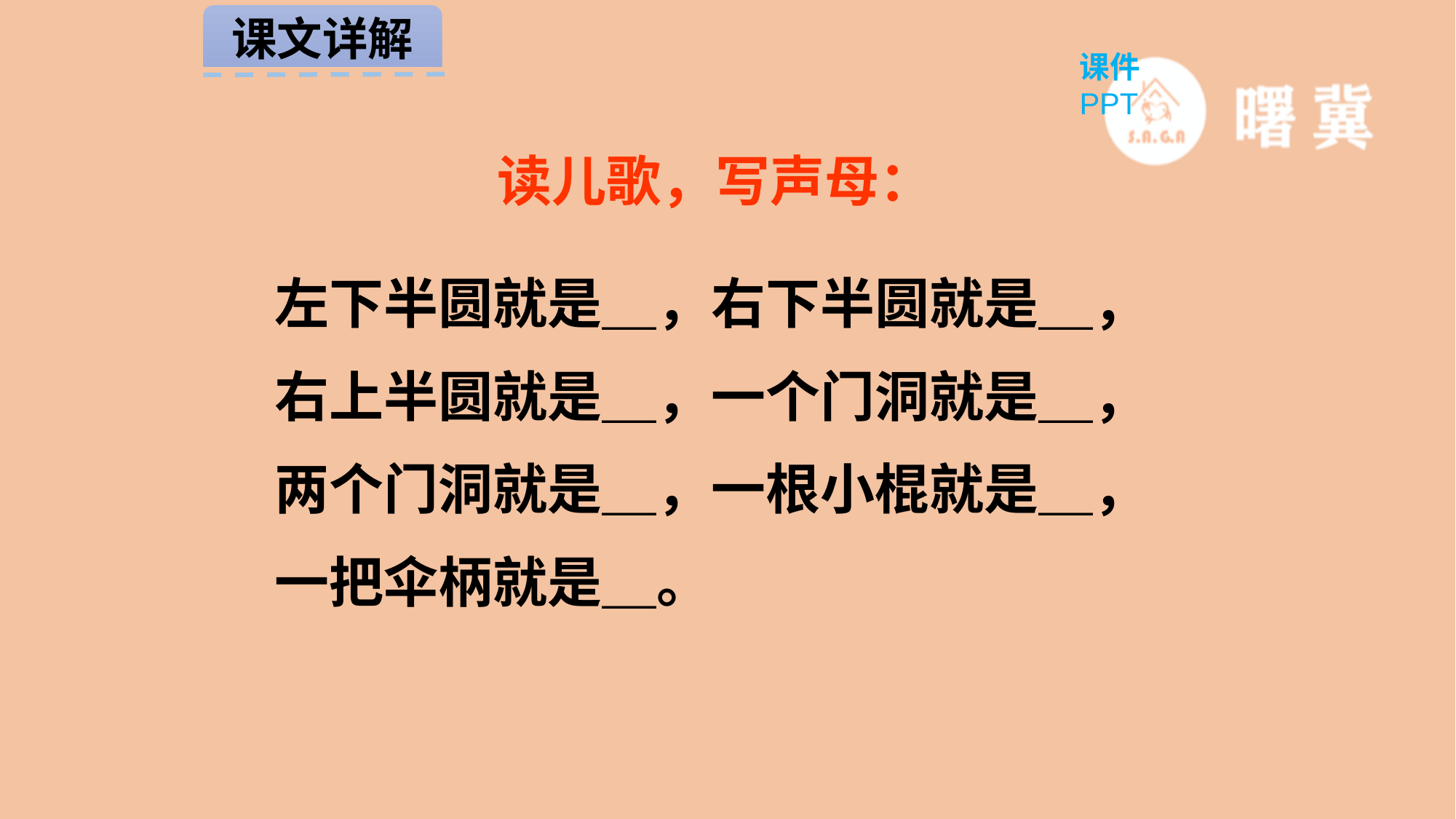

课文详解
课件PPT
读儿歌，写声母：
左下半圆就是＿，右下半圆就是＿，
右上半圆就是＿，一个门洞就是＿，
两个门洞就是＿，一根小棍就是＿，
一把伞柄就是＿。